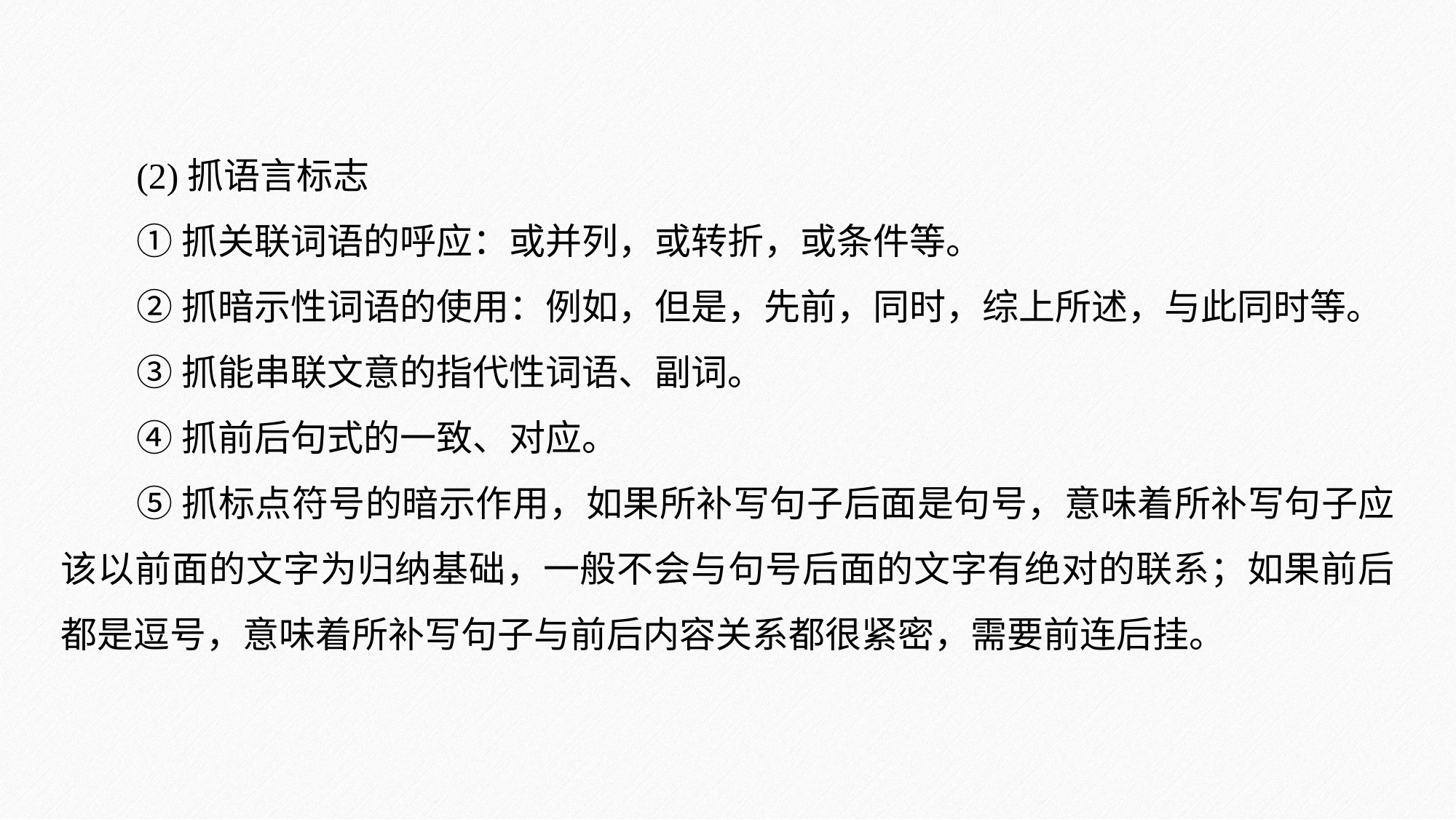

(2)抓语言标志
①抓关联词语的呼应：或并列，或转折，或条件等。
②抓暗示性词语的使用：例如，但是，先前，同时，综上所述，与此同时等。
③抓能串联文意的指代性词语、副词。
④抓前后句式的一致、对应。
⑤抓标点符号的暗示作用，如果所补写句子后面是句号，意味着所补写句子应该以前面的文字为归纳基础，一般不会与句号后面的文字有绝对的联系；如果前后都是逗号，意味着所补写句子与前后内容关系都很紧密，需要前连后挂。